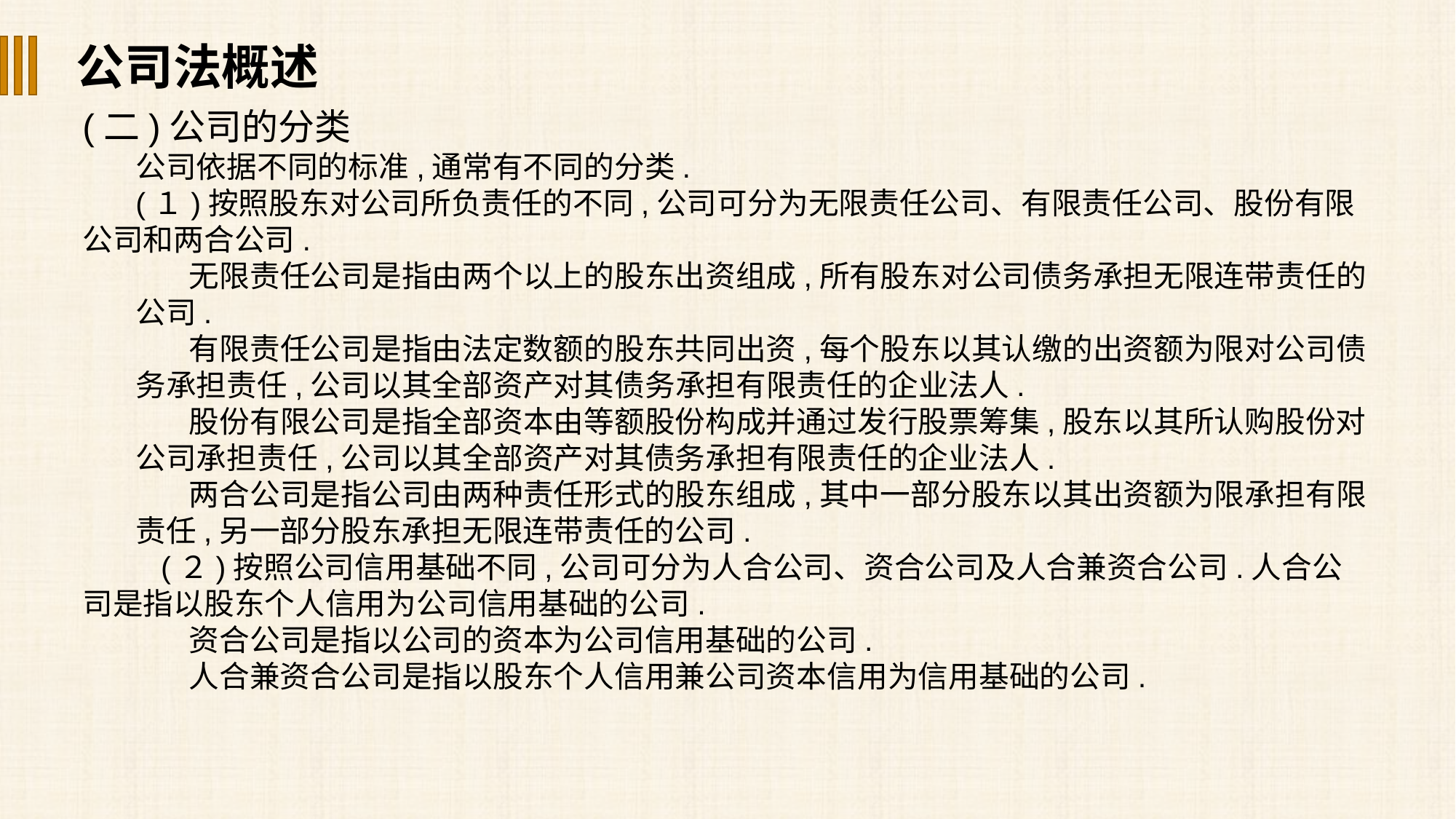

公司法概述

(二)公司的分类
公司依据不同的标准,通常有不同的分类.
(１)按照股东对公司所负责任的不同,公司可分为无限责任公司、有限责任公司、股份有限公司和两合公司.
无限责任公司是指由两个以上的股东出资组成,所有股东对公司债务承担无限连带责任的公司.
有限责任公司是指由法定数额的股东共同出资,每个股东以其认缴的出资额为限对公司债务承担责任,公司以其全部资产对其债务承担有限责任的企业法人.
股份有限公司是指全部资本由等额股份构成并通过发行股票筹集,股东以其所认购股份对公司承担责任,公司以其全部资产对其债务承担有限责任的企业法人.
两合公司是指公司由两种责任形式的股东组成,其中一部分股东以其出资额为限承担有限责任,另一部分股东承担无限连带责任的公司.
   (２)按照公司信用基础不同,公司可分为人合公司、资合公司及人合兼资合公司.人合公司是指以股东个人信用为公司信用基础的公司.
资合公司是指以公司的资本为公司信用基础的公司.
人合兼资合公司是指以股东个人信用兼公司资本信用为信用基础的公司.